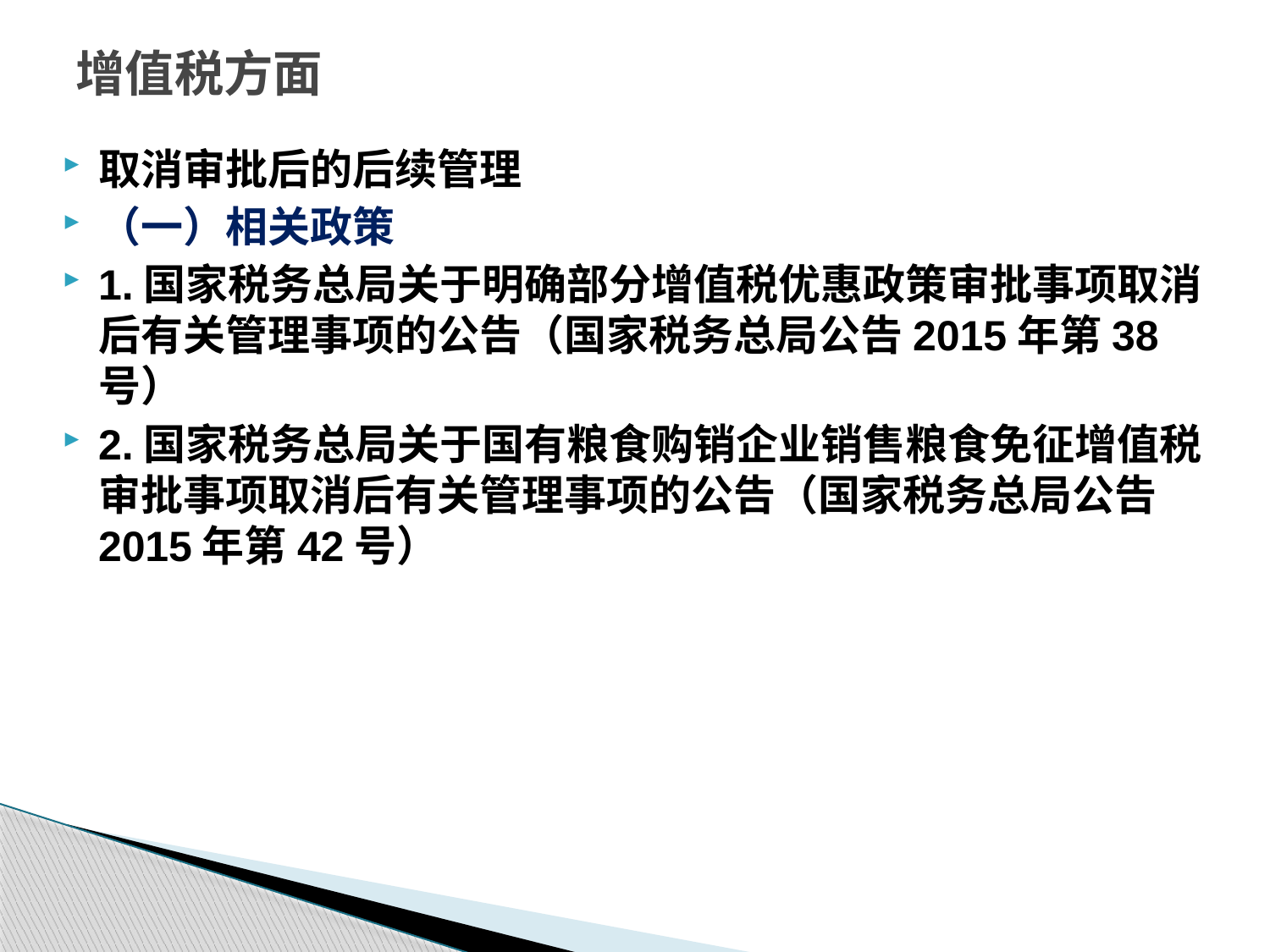

# 增值税方面
取消审批后的后续管理
（一）相关政策
1.国家税务总局关于明确部分增值税优惠政策审批事项取消后有关管理事项的公告（国家税务总局公告2015年第38号）
2.国家税务总局关于国有粮食购销企业销售粮食免征增值税审批事项取消后有关管理事项的公告（国家税务总局公告2015年第42号）